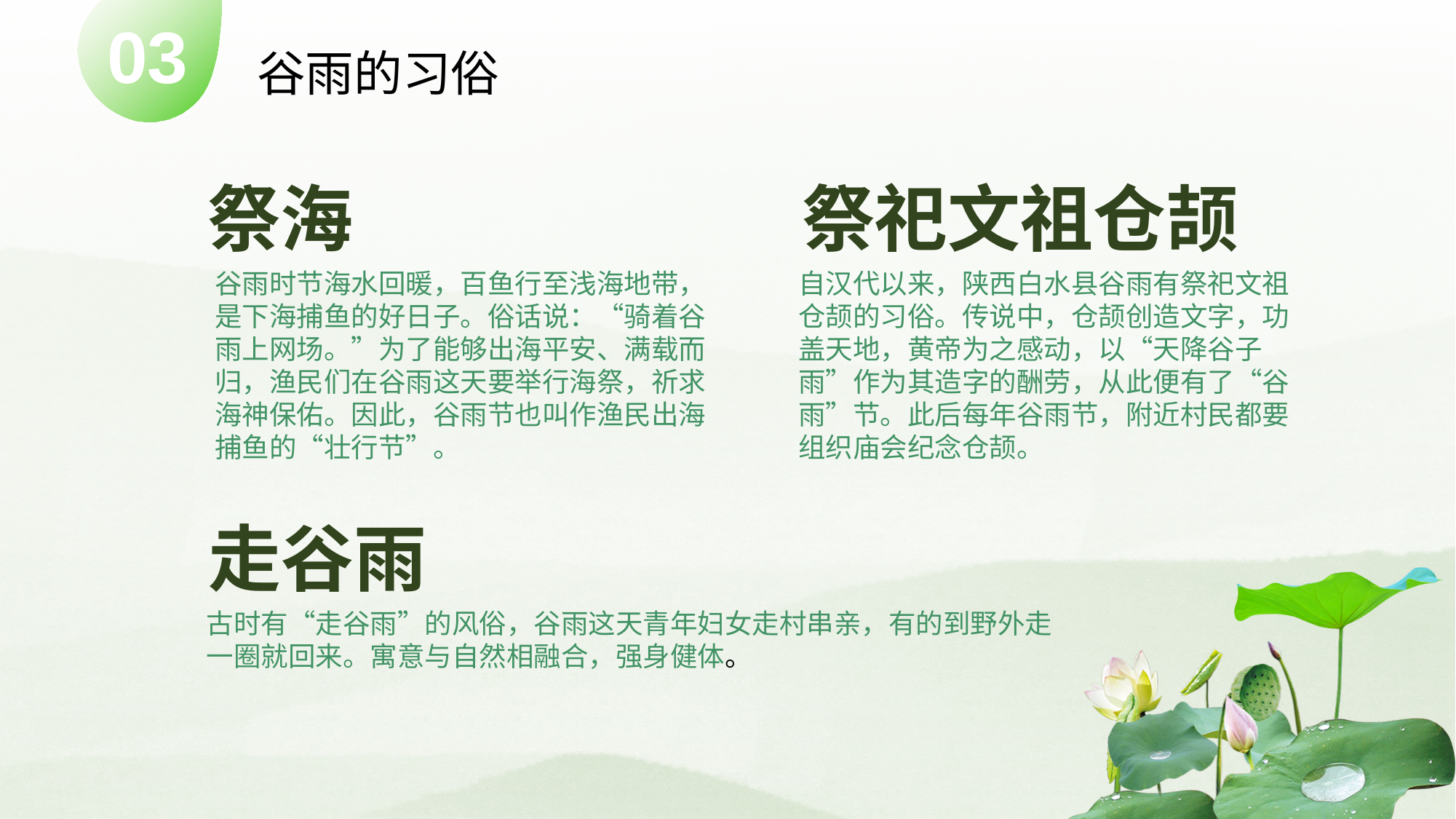

03
谷雨的习俗
祭海
祭祀文祖仓颉
谷雨时节海水回暖，百鱼行至浅海地带，是下海捕鱼的好日子。俗话说：“骑着谷雨上网场。”为了能够出海平安、满载而归，渔民们在谷雨这天要举行海祭，祈求海神保佑。因此，谷雨节也叫作渔民出海捕鱼的“壮行节”。
自汉代以来，陕西白水县谷雨有祭祀文祖仓颉的习俗。传说中，仓颉创造文字，功盖天地，黄帝为之感动，以“天降谷子雨”作为其造字的酬劳，从此便有了“谷雨”节。此后每年谷雨节，附近村民都要组织庙会纪念仓颉。
走谷雨
古时有“走谷雨”的风俗，谷雨这天青年妇女走村串亲，有的到野外走一圈就回来。寓意与自然相融合，强身健体。